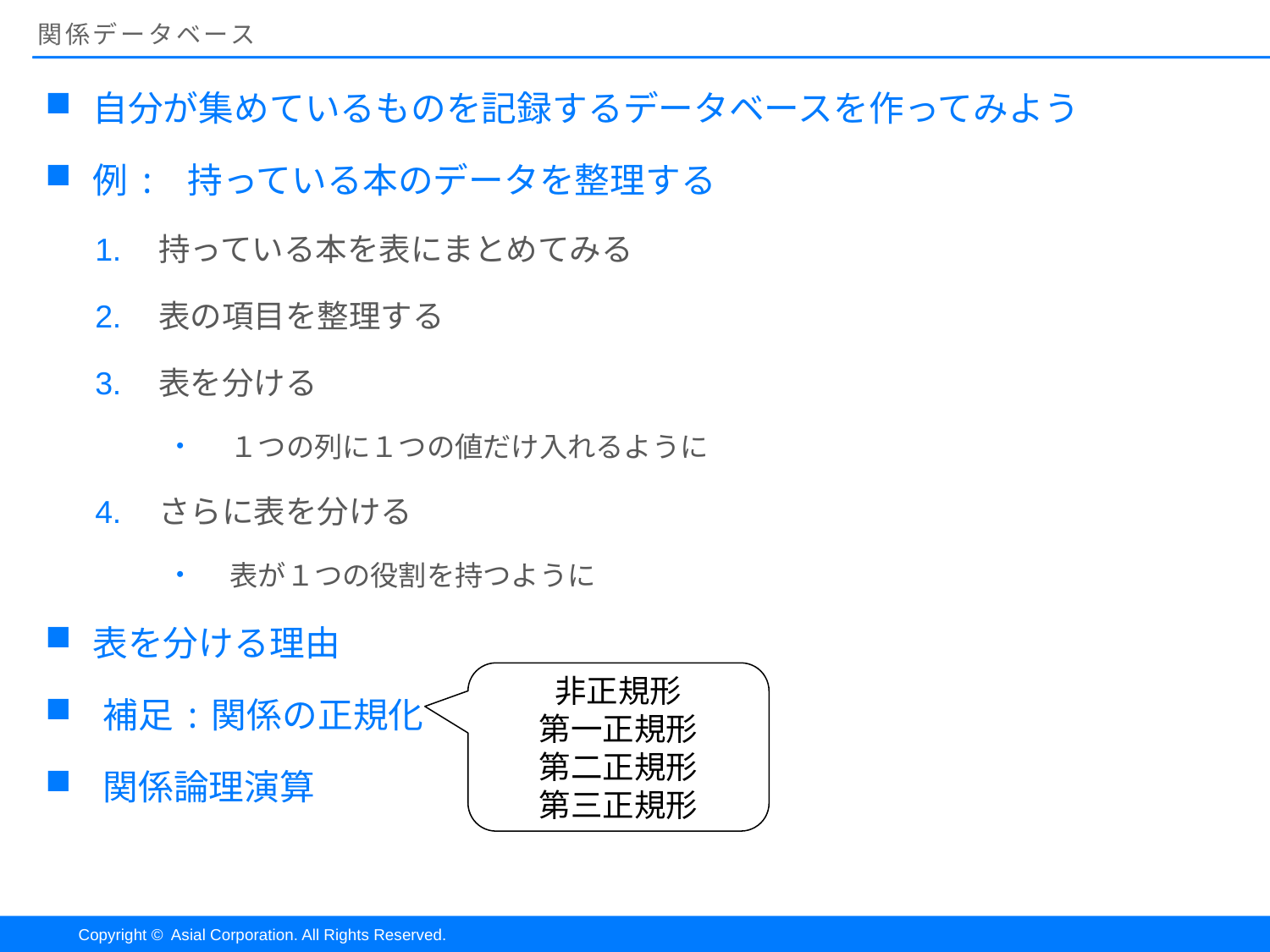

# 関係データベース

自分が集めているものを記録するデータベースを作ってみよう
例: 持っている本のデータを整理する
持っている本を表にまとめてみる
表の項目を整理する
表を分ける
１つの列に１つの値だけ入れるように
さらに表を分ける
表が１つの役割を持つように
表を分ける理由
補足:関係の正規化
関係論理演算
非正規形
第一正規形
第二正規形
第三正規形